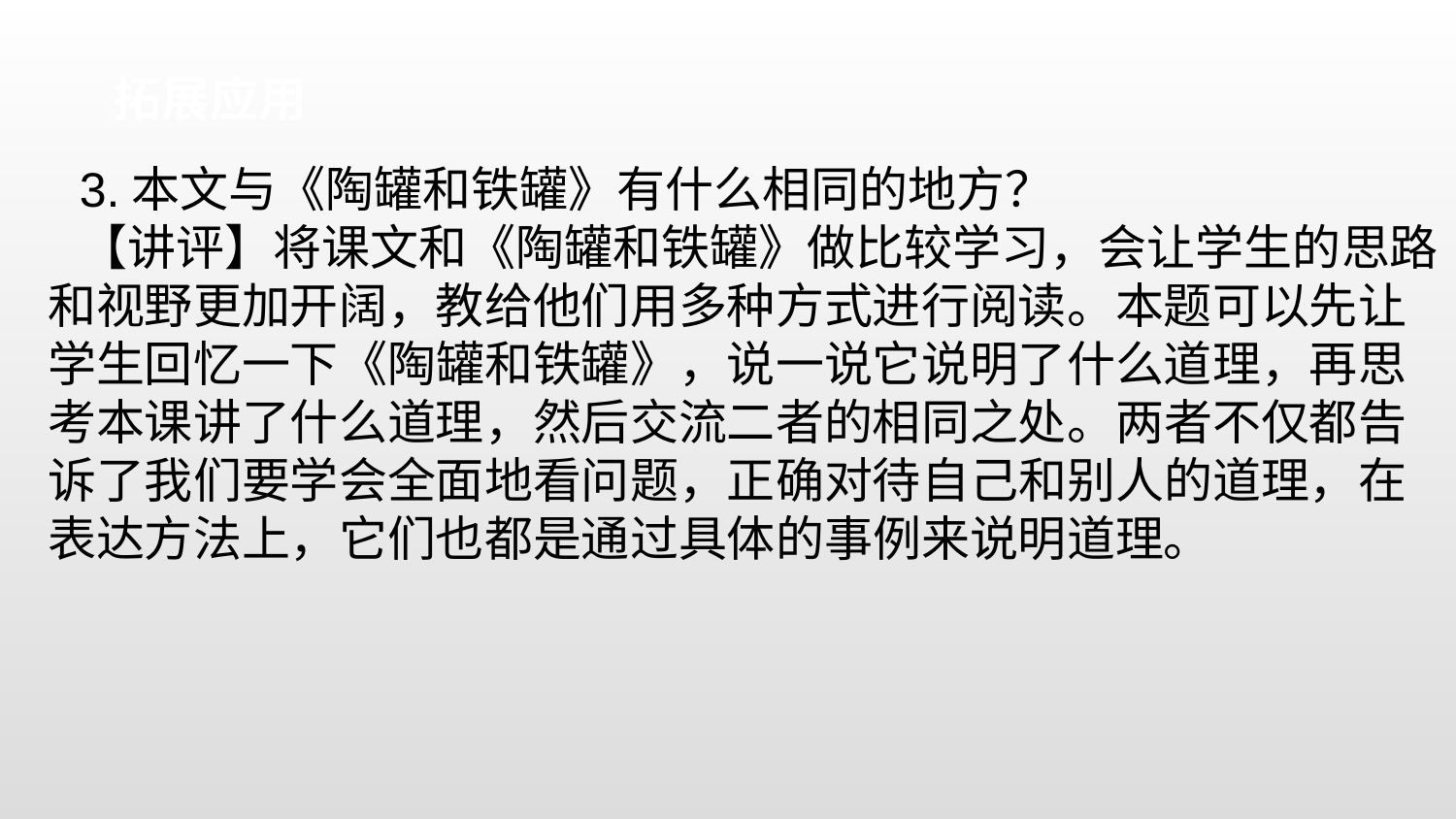

拓展应用
3.本文与《陶罐和铁罐》有什么相同的地方？
【讲评】将课文和《陶罐和铁罐》做比较学习，会让学生的思路和视野更加开阔，教给他们用多种方式进行阅读。本题可以先让学生回忆一下《陶罐和铁罐》，说一说它说明了什么道理，再思考本课讲了什么道理，然后交流二者的相同之处。两者不仅都告诉了我们要学会全面地看问题，正确对待自己和别人的道理，在表达方法上，它们也都是通过具体的事例来说明道理。